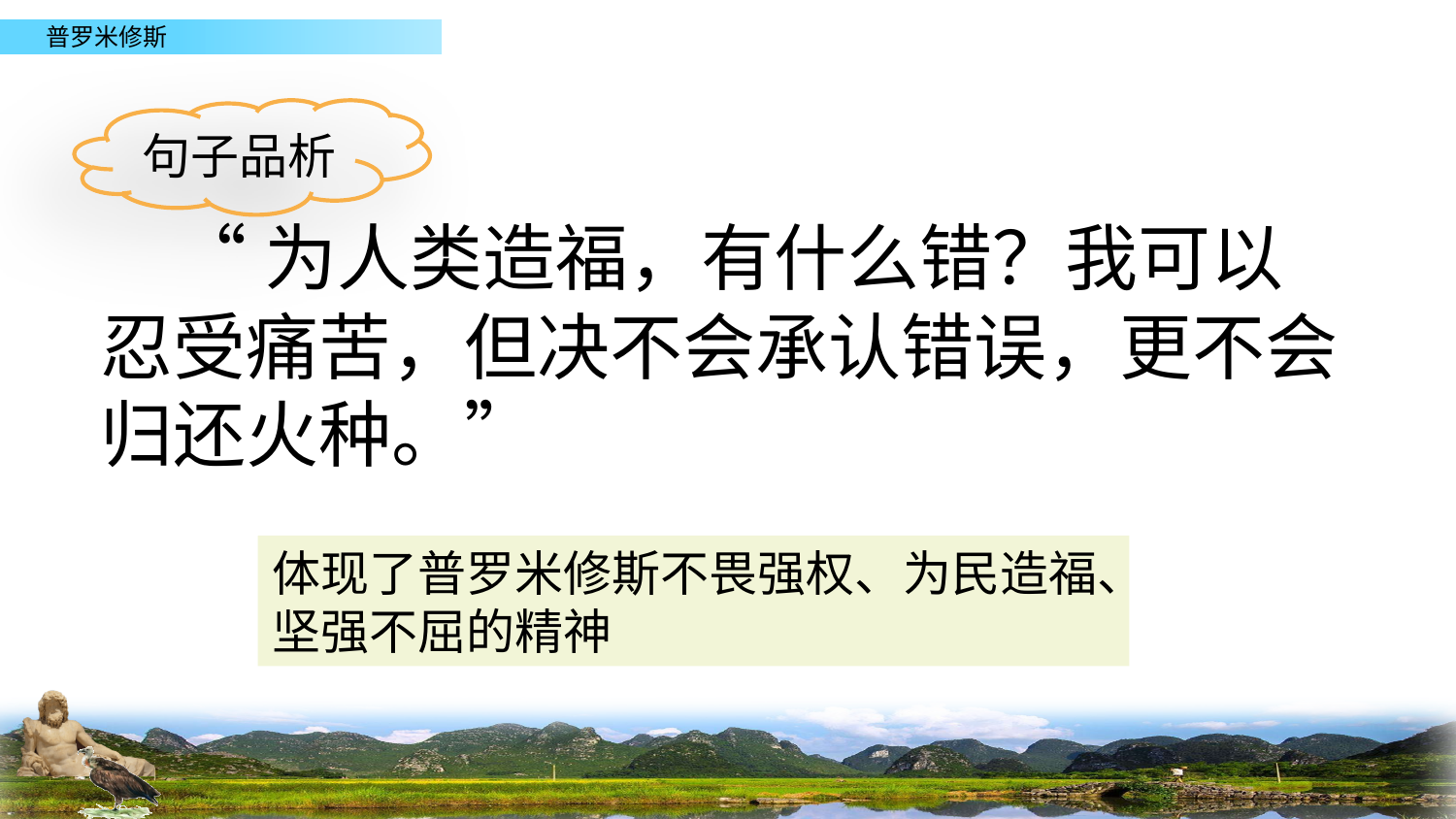

句子品析

    “为人类造福，有什么错？我可以忍受痛苦，但决不会承认错误，更不会归还火种。”
体现了普罗米修斯不畏强权、为民造福、坚强不屈的精神